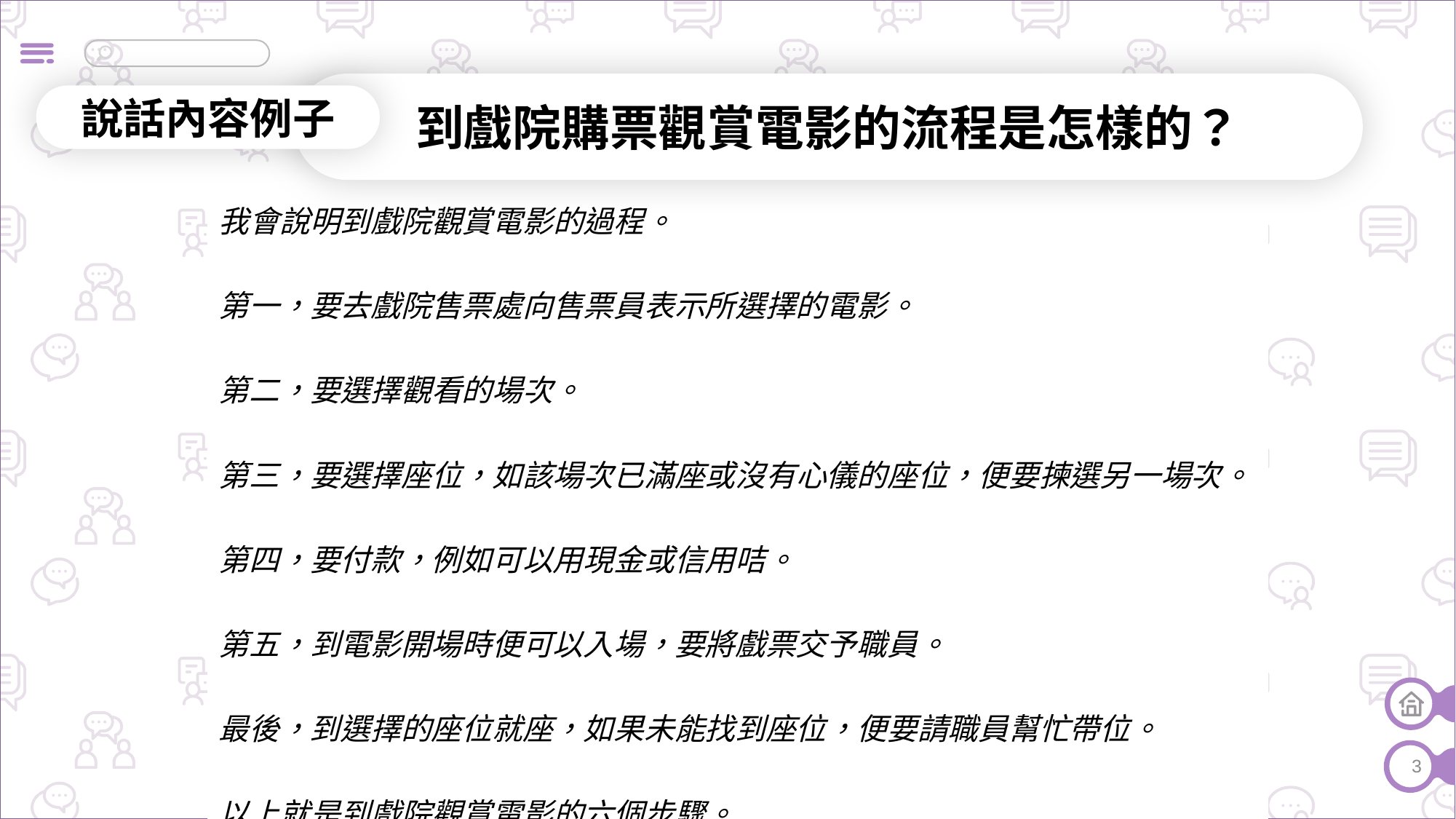

到戲院購票觀賞電影的流程是怎樣的？
說話內容例子
| 我會說明到戲院觀賞電影的過程。 第一，要去戲院售票處向售票員表示所選擇的電影。 第二，要選擇觀看的場次。 第三，要選擇座位，如該場次已滿座或沒有心儀的座位，便要揀選另一場次。 第四，要付款，例如可以用現金或信用咭。 第五，到電影開場時便可以入場，要將戲票交予職員。 最後，到選擇的座位就座，如果未能找到座位，便要請職員幫忙帶位。 以上就是到戲院觀賞電影的六個步驟。 |
| --- |
3